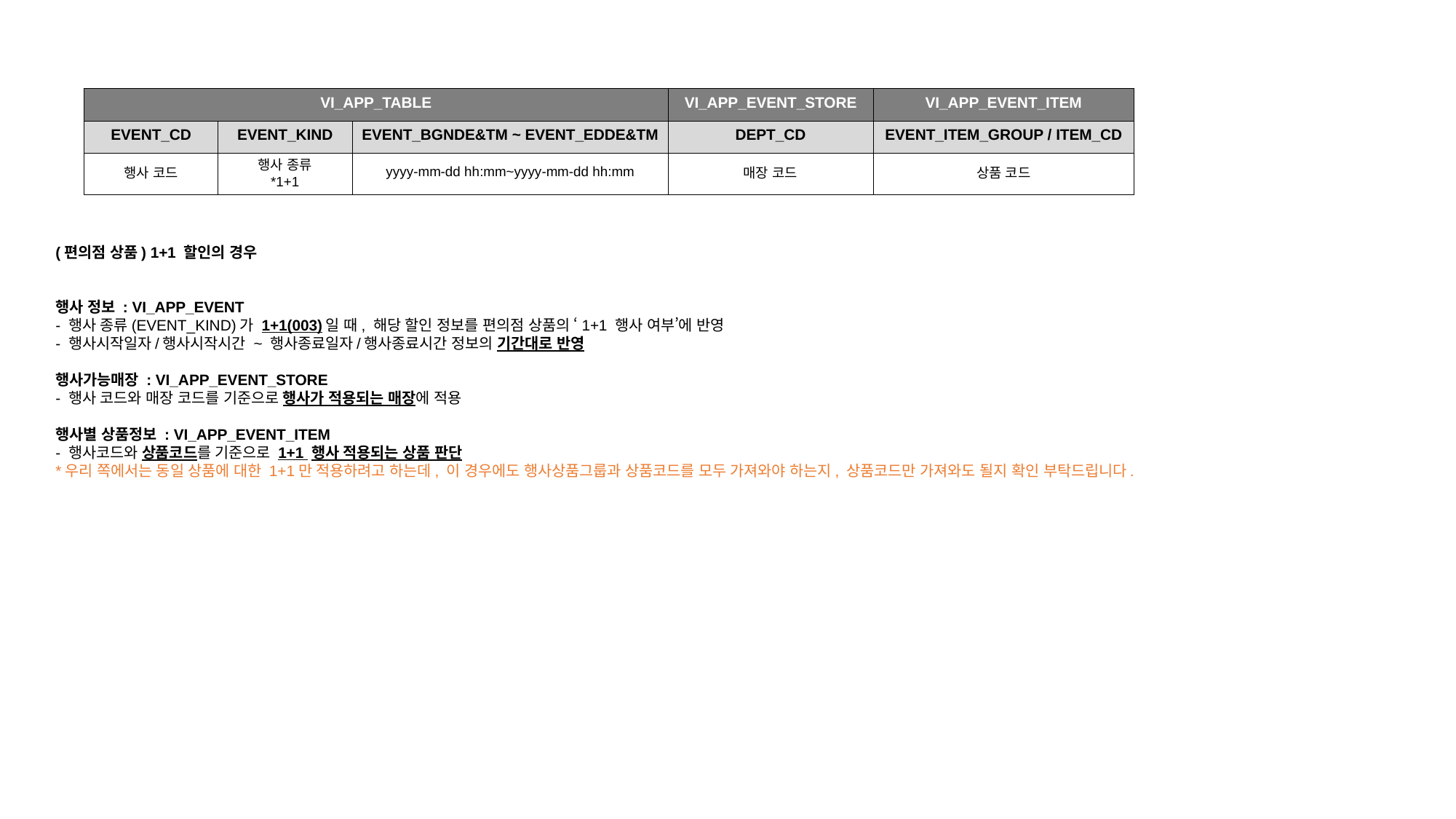

| VI\_APP\_TABLE |  |  | VI\_APP\_EVENT\_STORE | VI\_APP\_EVENT\_ITEM |
| --- | --- | --- | --- | --- |
| EVENT\_CD | EVENT\_KIND | EVENT\_BGNDE&TM ~ EVENT\_EDDE&TM | DEPT\_CD | EVENT\_ITEM\_GROUP / ITEM\_CD |
| 행사 코드 | 행사 종류 \*1+1 | yyyy-mm-dd hh:mm~yyyy-mm-dd hh:mm | 매장 코드 | 상품 코드 |
(편의점 상품) 1+1 할인의 경우

행사 정보 : VI_APP_EVENT
- 행사 종류(EVENT_KIND)가 1+1(003)일 때, 해당 할인 정보를 편의점 상품의 ‘1+1 행사 여부’에 반영
- 행사시작일자/행사시작시간 ~ 행사종료일자/행사종료시간 정보의 기간대로 반영

행사가능매장 : VI_APP_EVENT_STORE
- 행사 코드와 매장 코드를 기준으로 행사가 적용되는 매장에 적용

행사별 상품정보 : VI_APP_EVENT_ITEM
- 행사코드와 상품코드를 기준으로 1+1 행사 적용되는 상품 판단
*우리 쪽에서는 동일 상품에 대한 1+1만 적용하려고 하는데, 이 경우에도 행사상품그룹과 상품코드를 모두 가져와야 하는지, 상품코드만 가져와도 될지 확인 부탁드립니다.